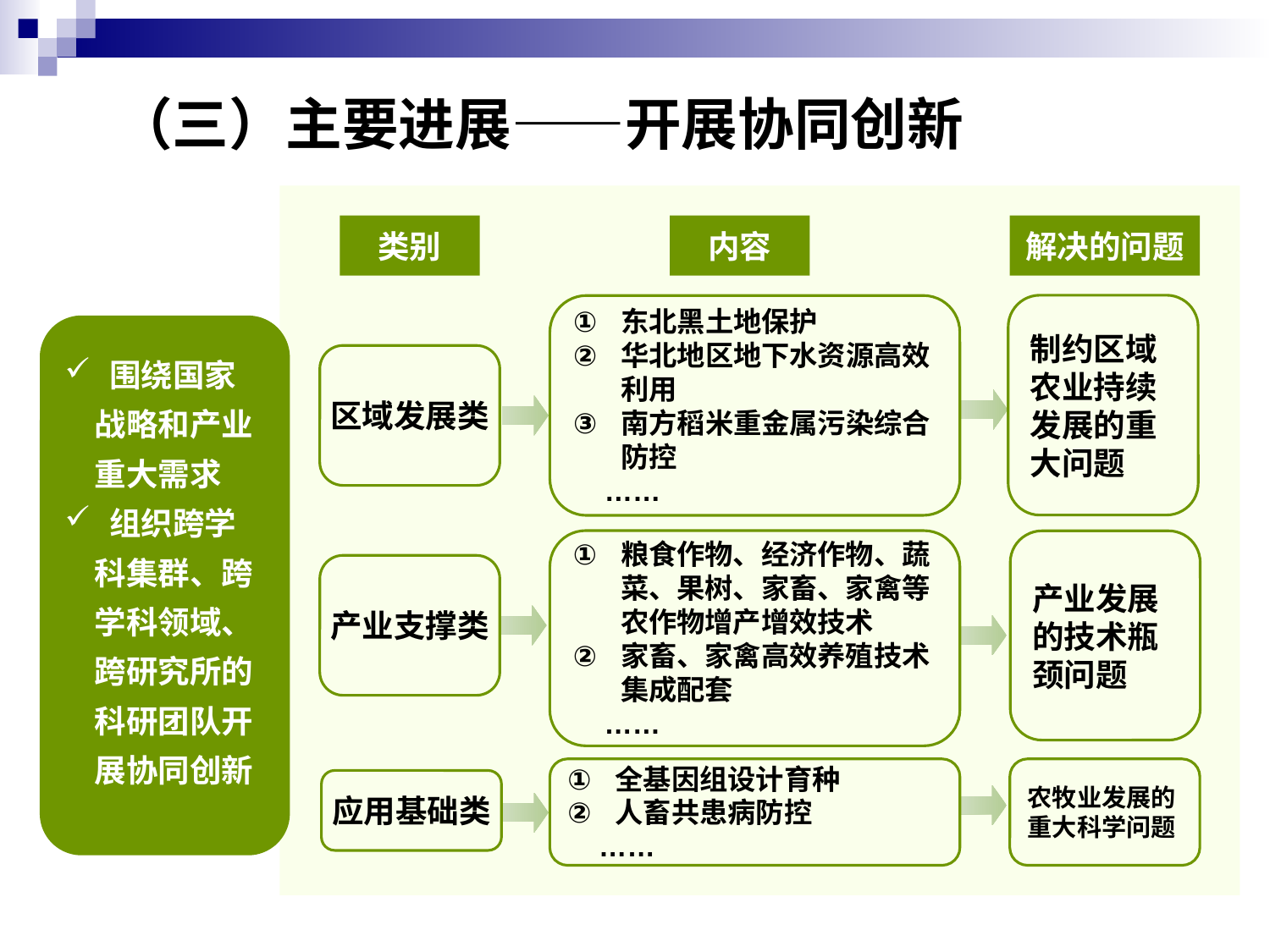

# （三）主要进展——开展协同创新

类别
内容
解决的问题
制约区域农业持续发展的重大问题
东北黑土地保护
华北地区地下水资源高效利用
南方稻米重金属污染综合防控
    ……
区域发展类

粮食作物、经济作物、蔬菜、果树、家畜、家禽等农作物增产增效技术
家畜、家禽高效养殖技术集成配套
    ……
产业发展的技术瓶颈问题
产业支撑类

全基因组设计育种
人畜共患病防控
    ……
农牧业发展的重大科学问题
应用基础类

 围绕国家战略和产业重大需求
 组织跨学科集群、跨学科领域、跨研究所的科研团队开展协同创新